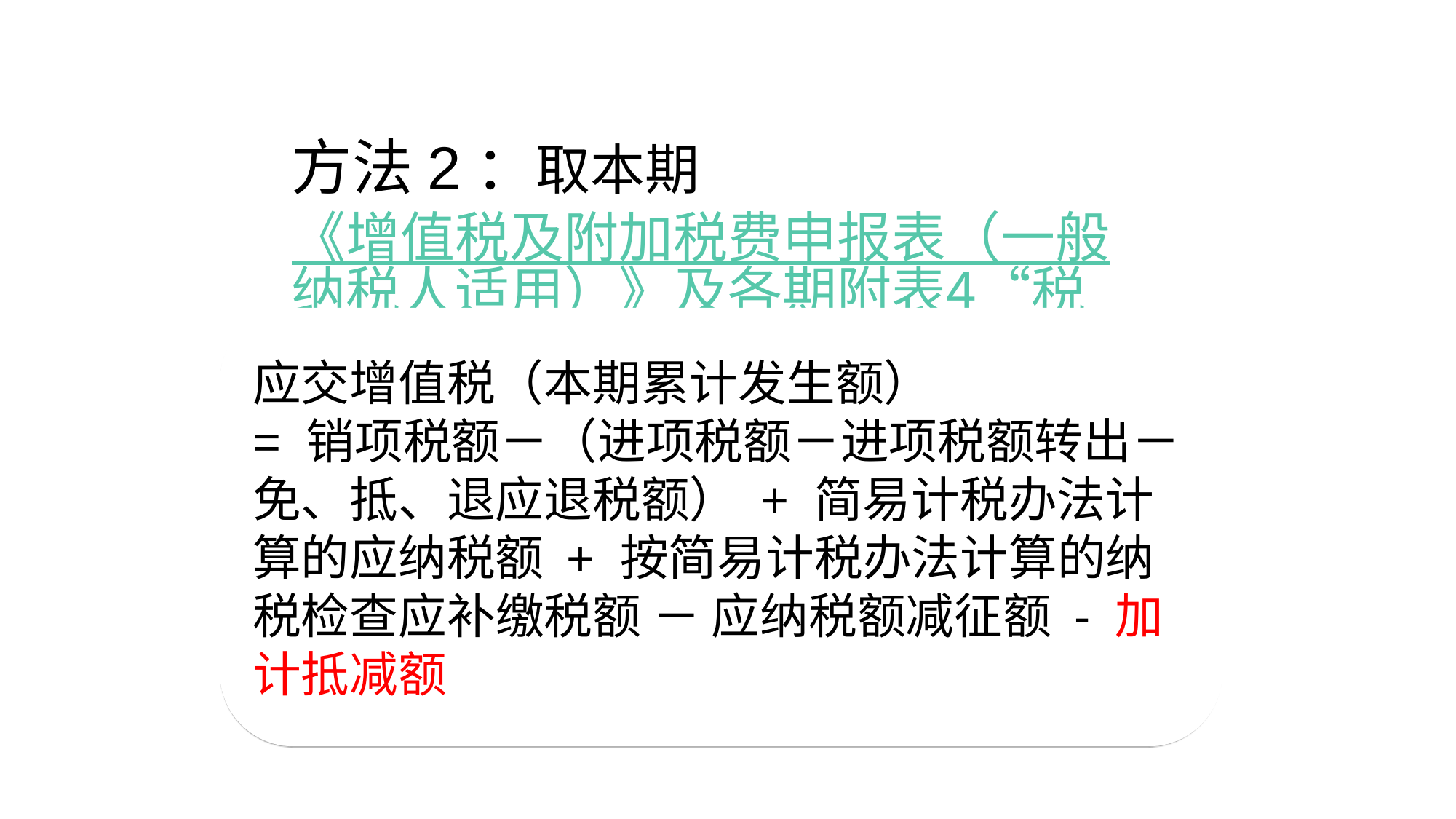

# 方法2：取本期《增值税及附加税费申报表（一般纳税人适用）》及各期附表4“税额抵减情况表”
应交增值税（本期累计发生额）
= 销项税额－（进项税额－进项税额转出－免、抵、退应退税额） + 简易计税办法计算的应纳税额 + 按简易计税办法计算的纳税检查应补缴税额 － 应纳税额减征额 - 加计抵减额